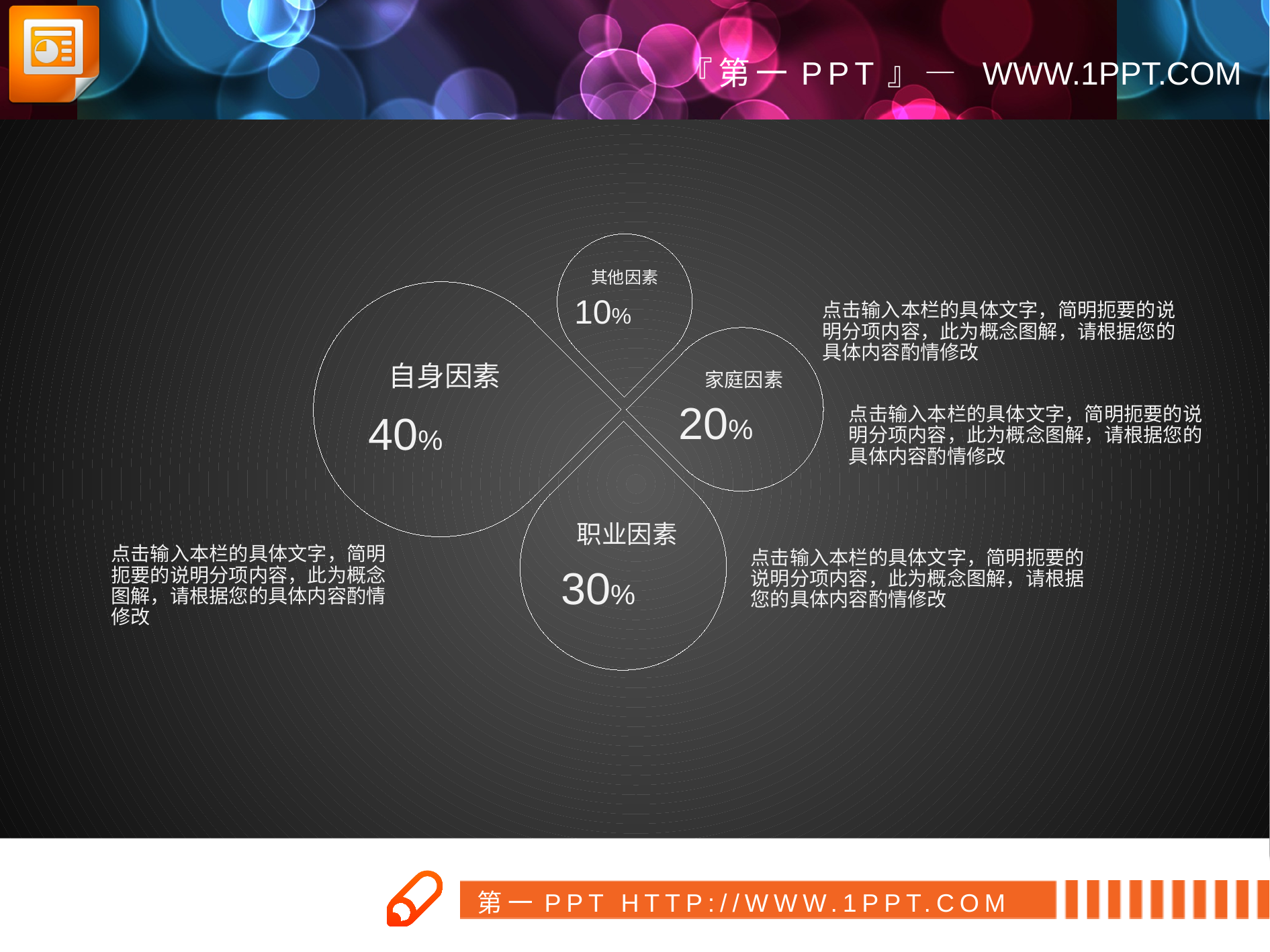

其他因素
10%

自身因素
40%
点击输入本栏的具体文字，简明扼要的说明分项内容，此为概念图解，请根据您的具体内容酌情修改

家庭因素
20%
点击输入本栏的具体文字，简明扼要的说明分项内容，此为概念图解，请根据您的具体内容酌情修改

职业因素
30%
点击输入本栏的具体文字，简明扼要的说明分项内容，此为概念图解，请根据您的具体内容酌情修改
点击输入本栏的具体文字，简明扼要的说明分项内容，此为概念图解，请根据您的具体内容酌情修改